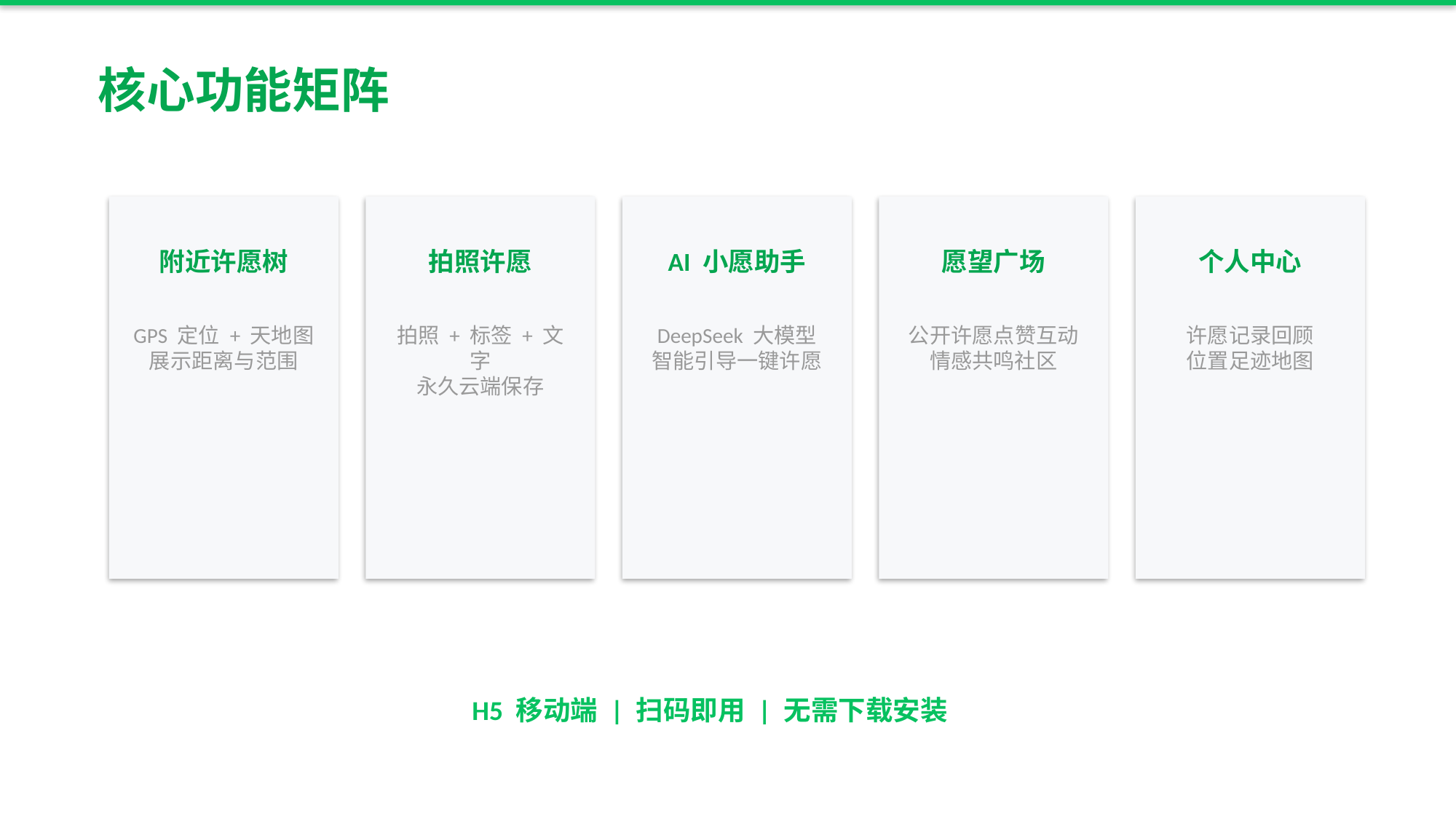

核心功能矩阵

附近许愿树
拍照许愿
AI 小愿助手
愿望广场
个人中心
GPS 定位 + 天地图
展示距离与范围
拍照 + 标签 + 文字
永久云端保存
DeepSeek 大模型
智能引导一键许愿
公开许愿点赞互动
情感共鸣社区
许愿记录回顾
位置足迹地图
H5 移动端 | 扫码即用 | 无需下载安装